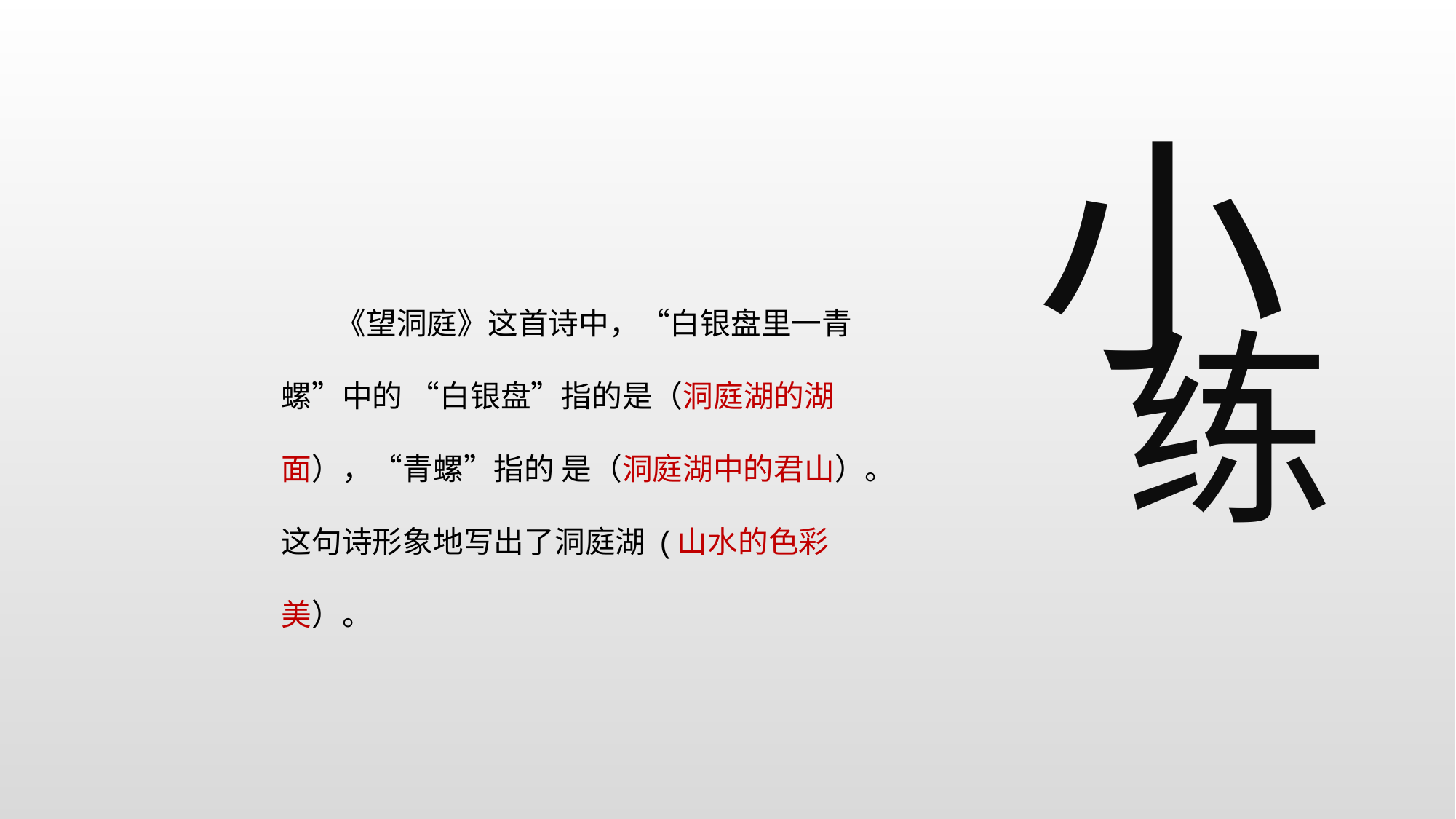

小
练
《望洞庭》这首诗中，“白银盘里一青螺”中的 “白银盘”指的是（洞庭湖的湖面），“青螺”指的 是（洞庭湖中的君山）。这句诗形象地写出了洞庭湖 (山水的色彩美）。